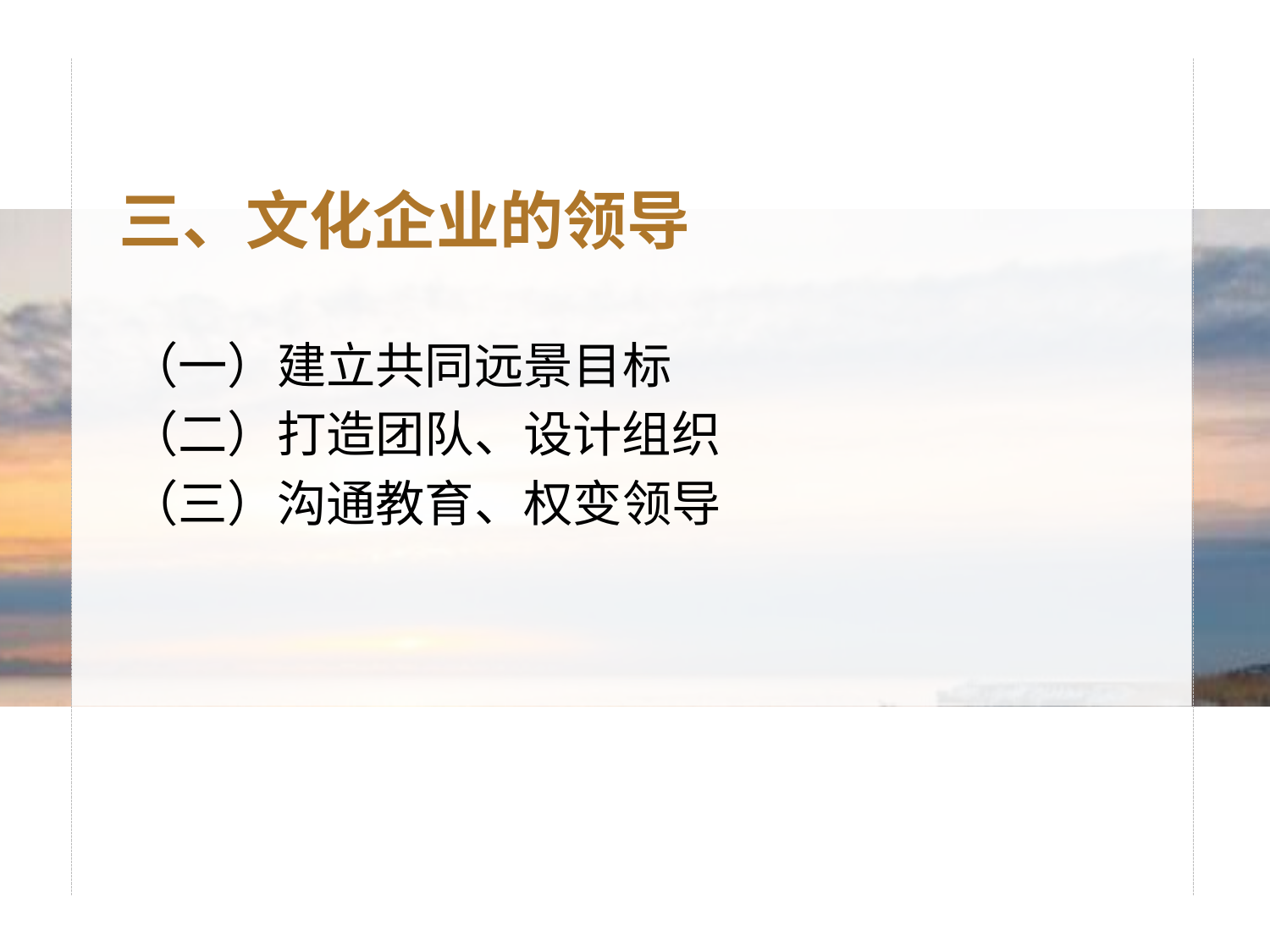

三、文化企业的领导
（一）建立共同远景目标
（二）打造团队、设计组织
（三）沟通教育、权变领导